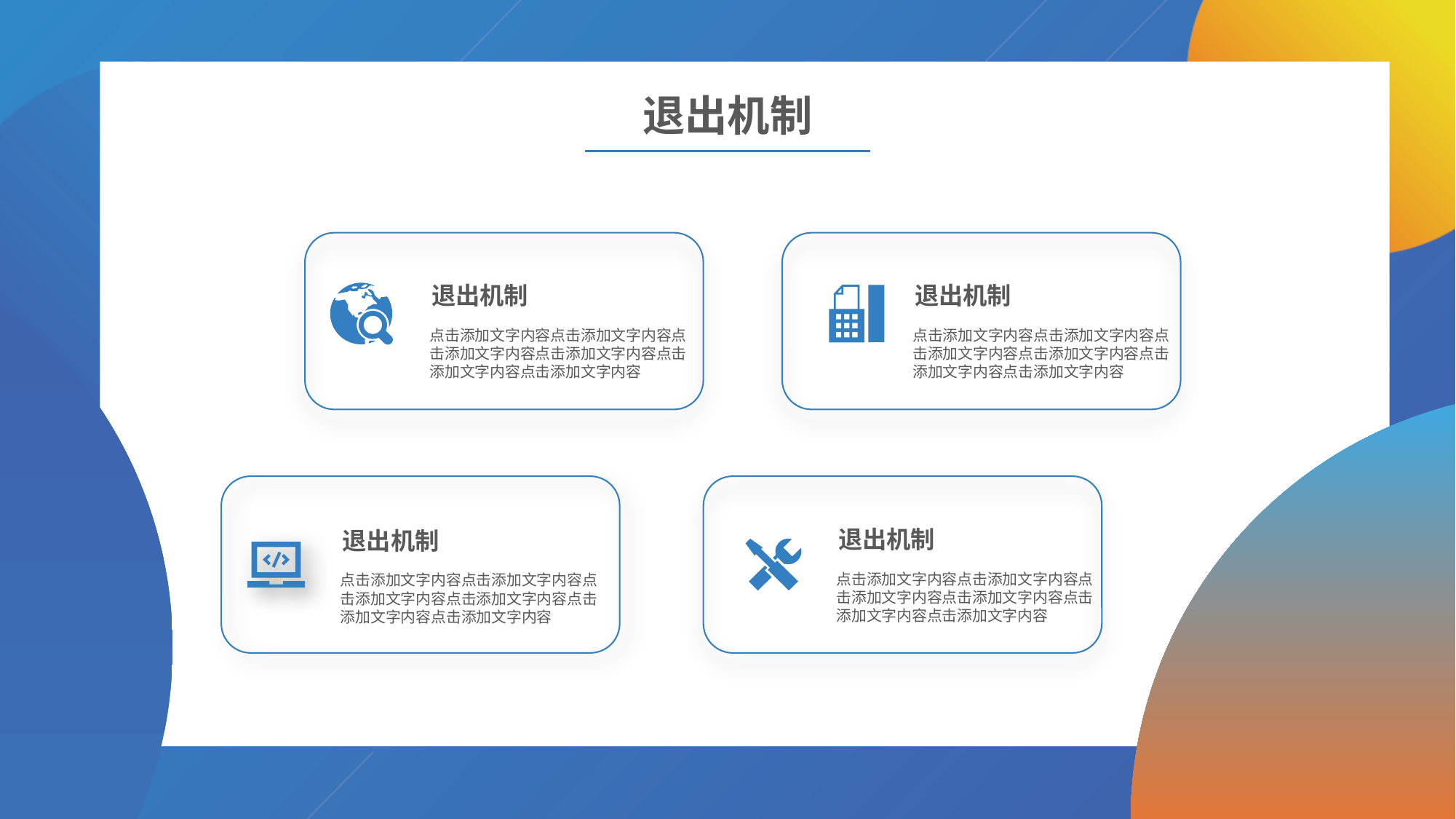

退出机制

退出机制
退出机制

点击添加文字内容点击添加文字内容点击添加文字内容点击添加文字内容点击添加文字内容点击添加文字内容
点击添加文字内容点击添加文字内容点击添加文字内容点击添加文字内容点击添加文字内容点击添加文字内容

退出机制
退出机制

点击添加文字内容点击添加文字内容点击添加文字内容点击添加文字内容点击添加文字内容点击添加文字内容
点击添加文字内容点击添加文字内容点击添加文字内容点击添加文字内容点击添加文字内容点击添加文字内容